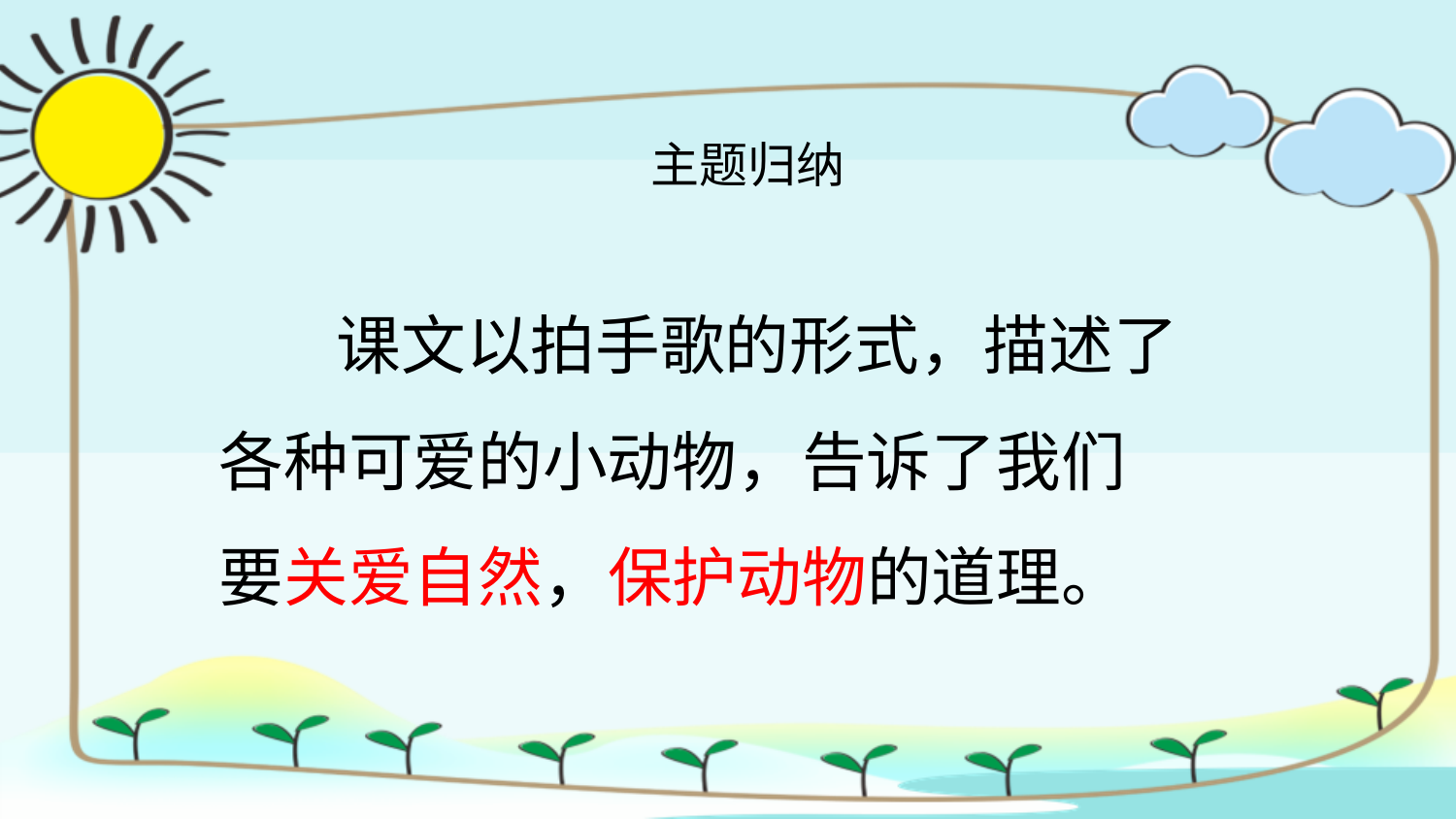

主题归纳
       课文以拍手歌的形式，描述了各种可爱的小动物，告诉了我们要关爱自然，保护动物的道理。